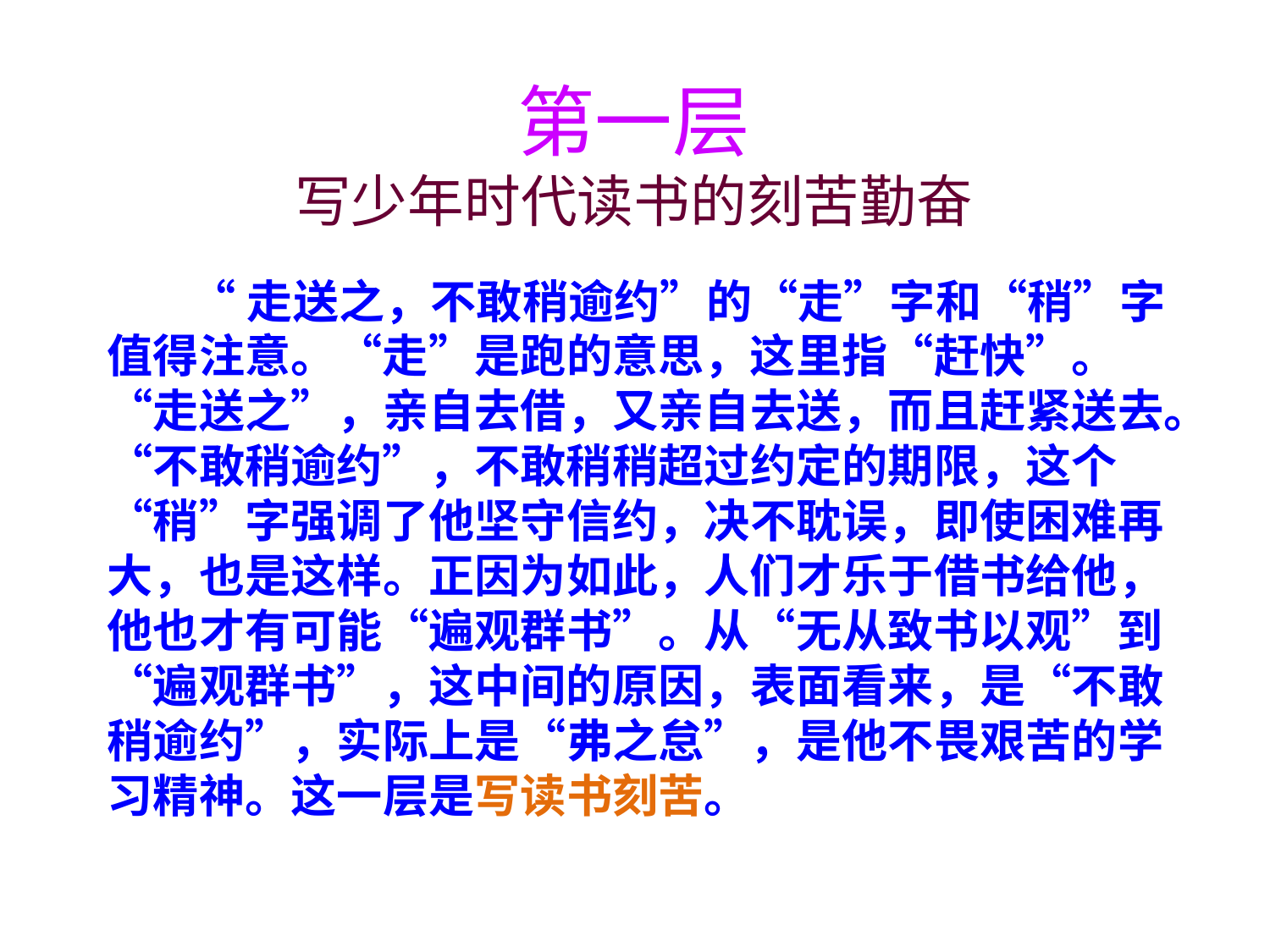

第一层
写少年时代读书的刻苦勤奋
        “走送之，不敢稍逾约”的“走”字和“稍”字值得注意。“走”是跑的意思，这里指“赶快”。“走送之”，亲自去借，又亲自去送，而且赶紧送去。“不敢稍逾约”，不敢稍稍超过约定的期限，这个“稍”字强调了他坚守信约，决不耽误，即使困难再大，也是这样。正因为如此，人们才乐于借书给他，他也才有可能“遍观群书”。从“无从致书以观”到“遍观群书”，这中间的原因，表面看来，是“不敢稍逾约”，实际上是“弗之怠”，是他不畏艰苦的学习精神。这一层是写读书刻苦。